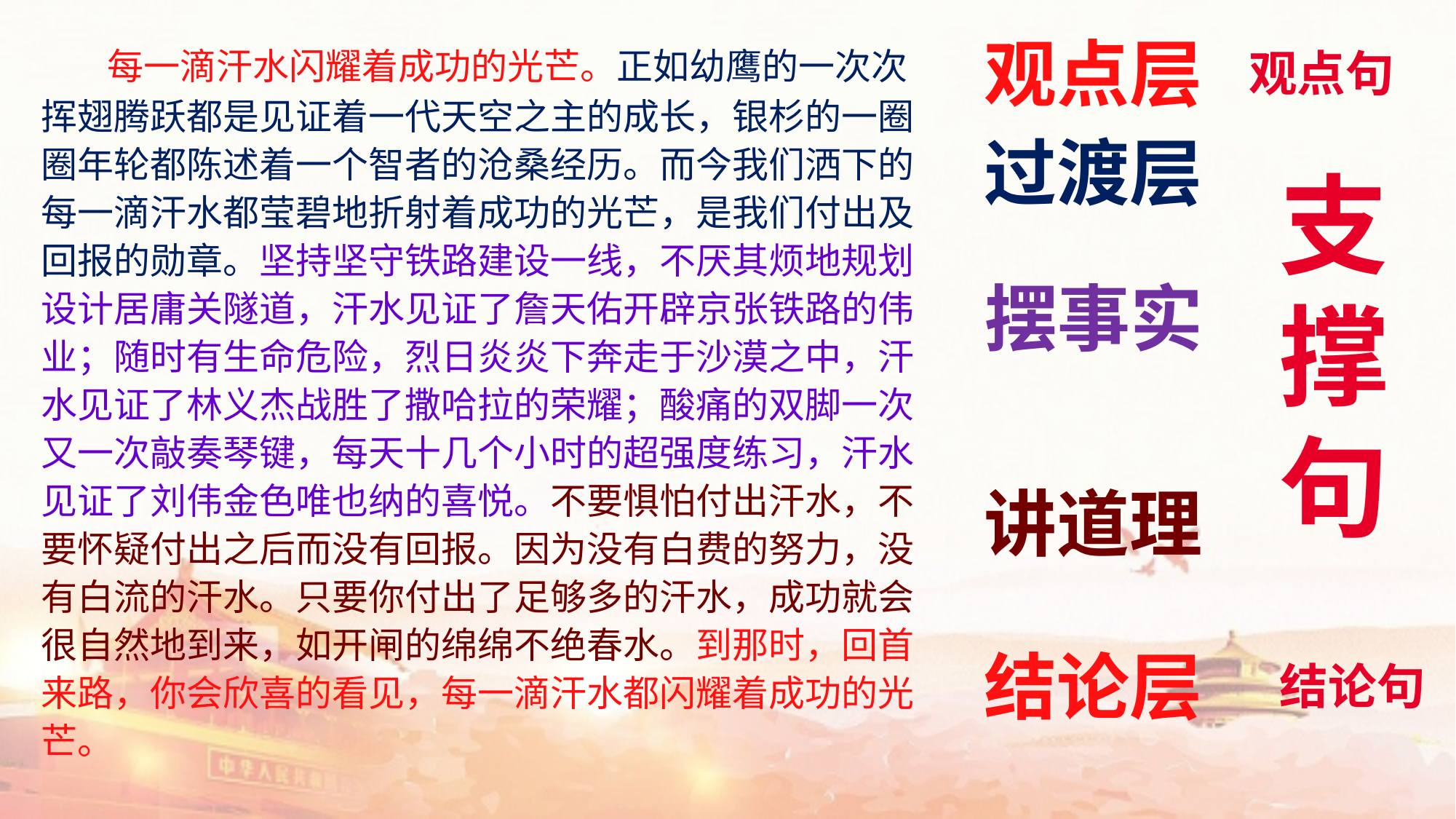

每一滴汗水闪耀着成功的光芒。正如幼鹰的一次次挥翅腾跃都是见证着一代天空之主的成长，银杉的一圈圈年轮都陈述着一个智者的沧桑经历。而今我们洒下的每一滴汗水都莹碧地折射着成功的光芒，是我们付出及回报的勋章。坚持坚守铁路建设一线，不厌其烦地规划设计居庸关隧道，汗水见证了詹天佑开辟京张铁路的伟业；随时有生命危险，烈日炎炎下奔走于沙漠之中，汗水见证了林义杰战胜了撒哈拉的荣耀；酸痛的双脚一次又一次敲奏琴键，每天十几个小时的超强度练习，汗水见证了刘伟金色唯也纳的喜悦。不要惧怕付出汗水，不要怀疑付出之后而没有回报。因为没有白费的努力，没有白流的汗水。只要你付出了足够多的汗水，成功就会很自然地到来，如开闸的绵绵不绝春水。到那时，回首来路，你会欣喜的看见，每一滴汗水都闪耀着成功的光芒。
观点层
观点句
过渡层
支
撑
句
摆事实
讲道理
结论层
结论句